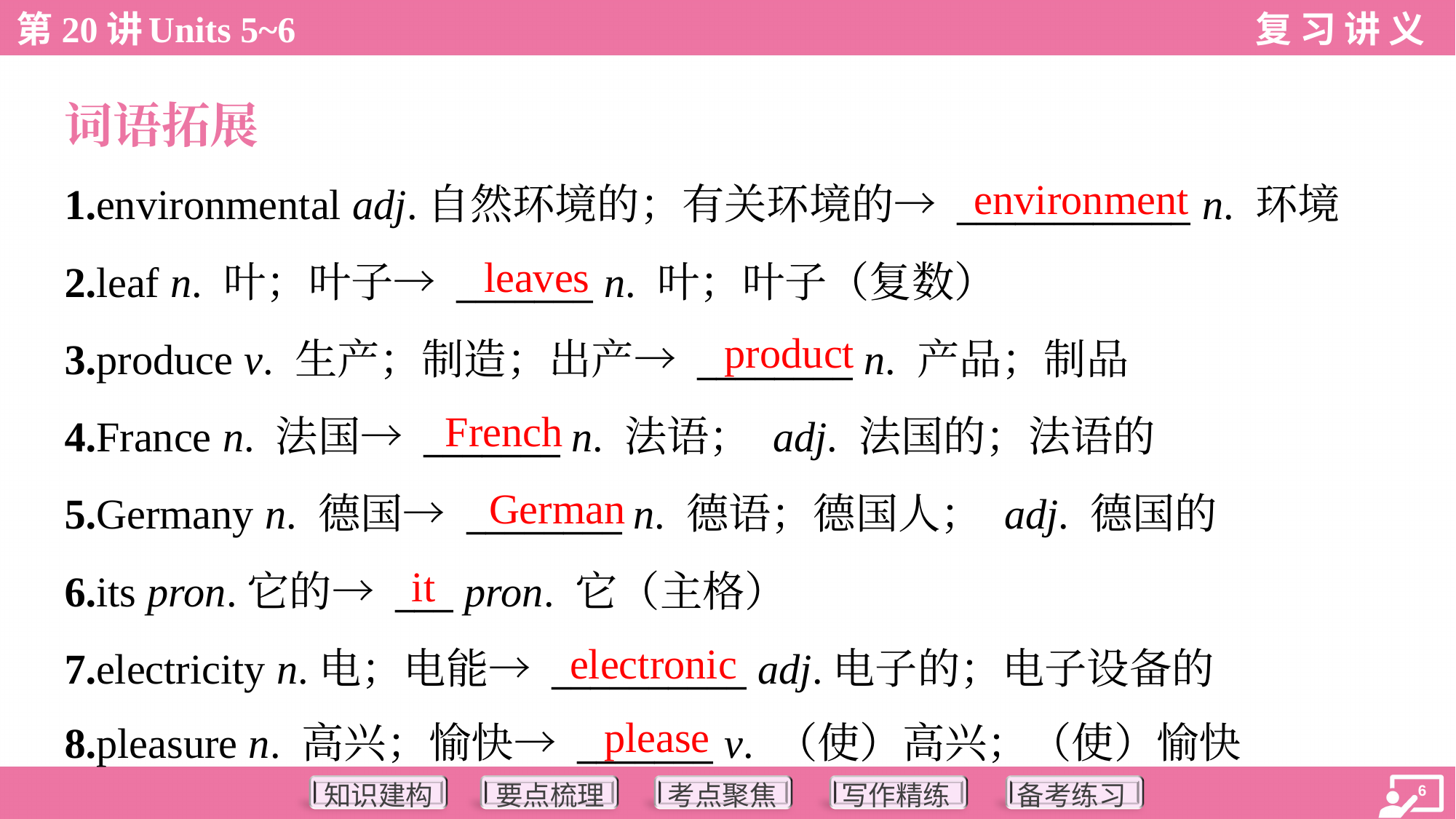

词语拓展
environment
1.environmental adj.自然环境的；有关环境的→ ____________ n. 环境
2.leaf n. 叶；叶子→ _______ n. 叶；叶子（复数）
3.produce v. 生产；制造；出产→ ________ n. 产品；制品
4.France n. 法国→ _______ n. 法语； adj. 法国的；法语的
5.Germany n. 德国→ ________ n. 德语；德国人； adj. 德国的
6.its pron.它的→ ___ pron. 它（主格）
7.electricity n.电；电能→ __________ adj.电子的；电子设备的
8.pleasure n. 高兴；愉快→ _______ v. （使）高兴；（使）愉快
leaves
product
French
German
it
electronic
please